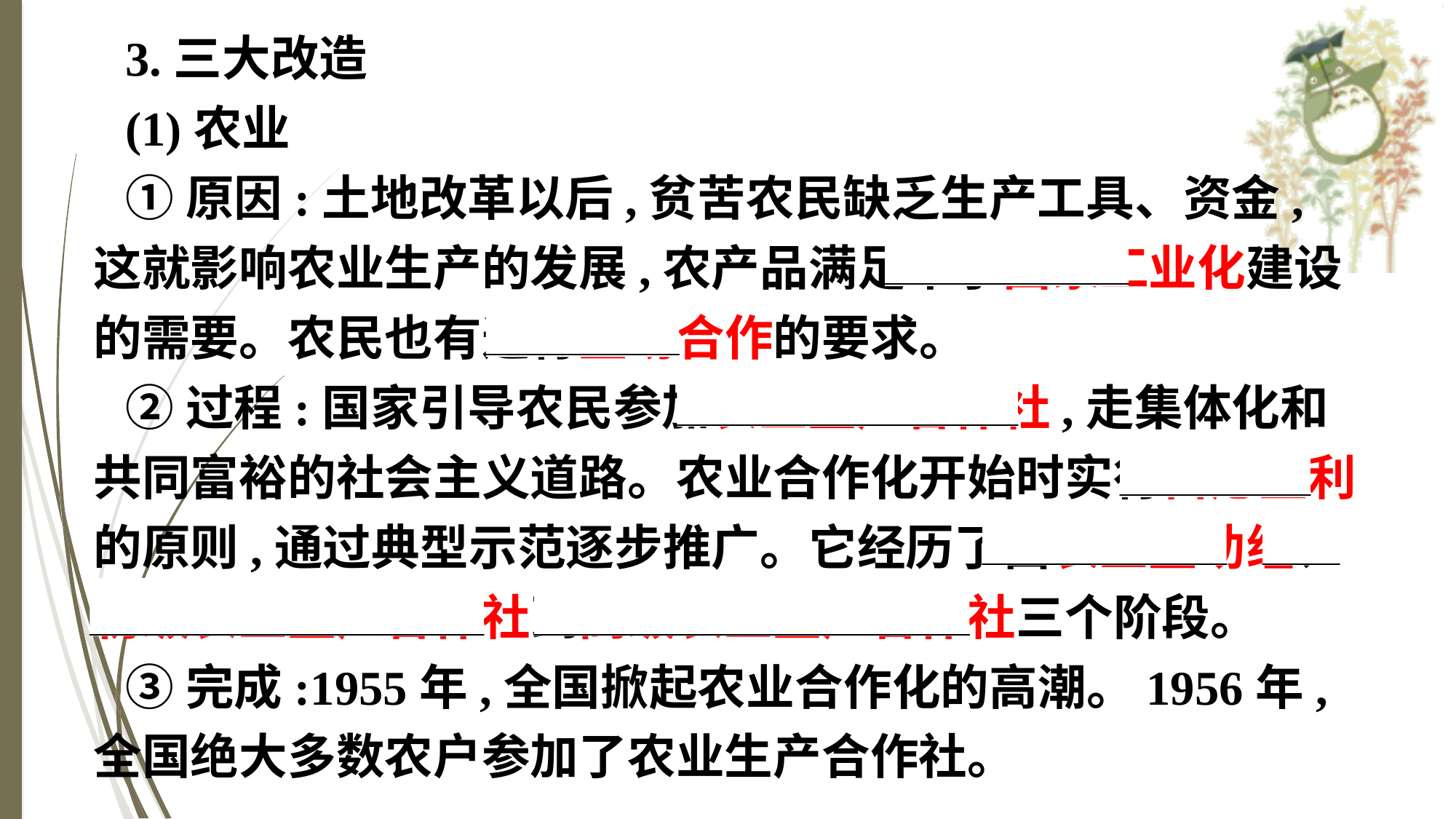

3.三大改造
(1)农业
①原因:土地改革以后,贫苦农民缺乏生产工具、资金,这就影响农业生产的发展,农产品满足不了国家工业化建设的需要。农民也有进行互助合作的要求。
②过程:国家引导农民参加农业生产合作社,走集体化和共同富裕的社会主义道路。农业合作化开始时实行自愿互利的原则,通过典型示范逐步推广。它经历了由农业互助组、初级农业生产合作社到高级农业生产合作社三个阶段。
③完成:1955年,全国掀起农业合作化的高潮。1956年,全国绝大多数农户参加了农业生产合作社。